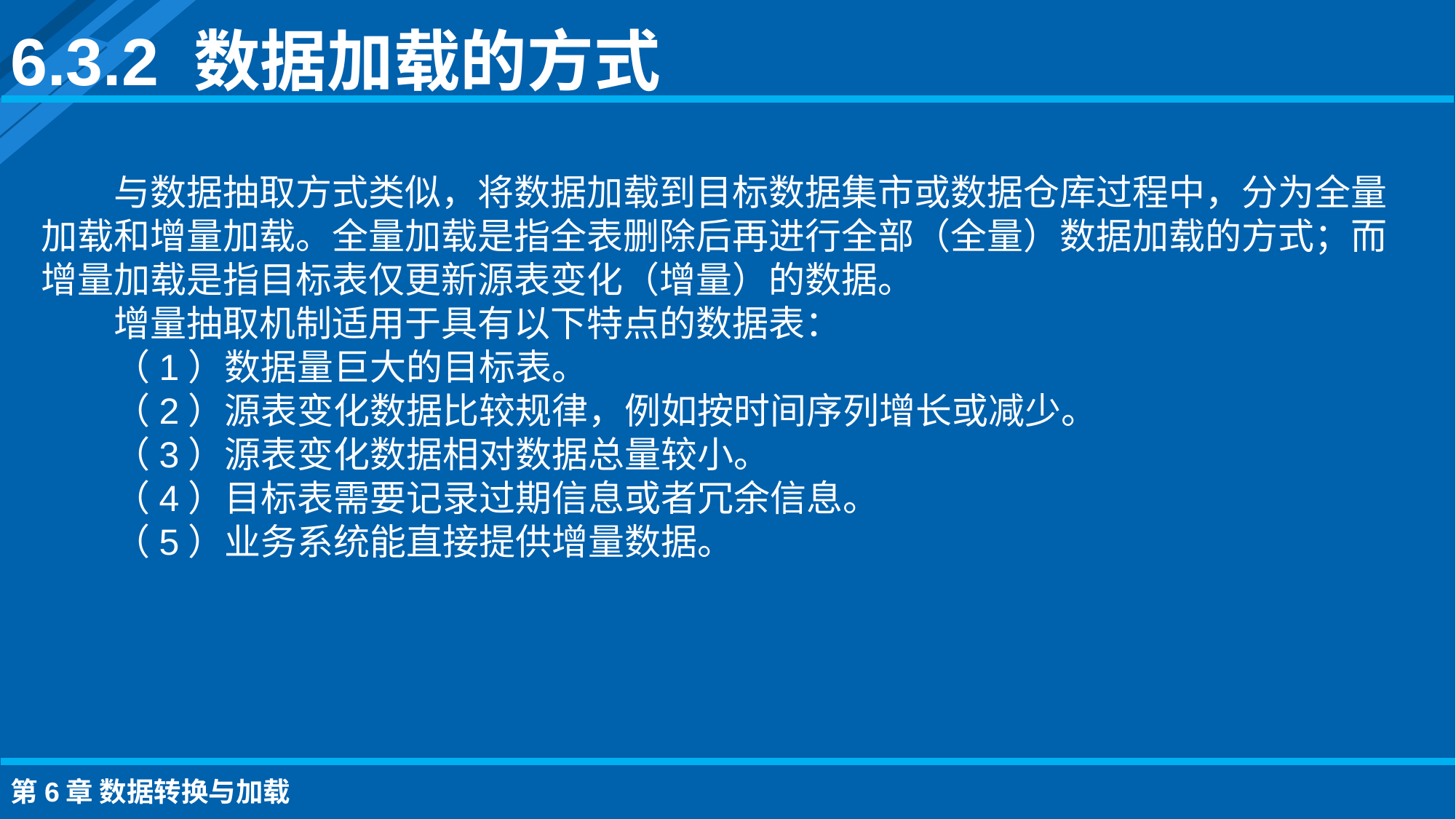

6.3.2 数据加载的方式

与数据抽取方式类似，将数据加载到目标数据集市或数据仓库过程中，分为全量加载和增量加载。全量加载是指全表删除后再进行全部（全量）数据加载的方式；而增量加载是指目标表仅更新源表变化（增量）的数据。
增量抽取机制适用于具有以下特点的数据表：
（1）数据量巨大的目标表。
（2）源表变化数据比较规律，例如按时间序列增长或减少。
（3）源表变化数据相对数据总量较小。
（4）目标表需要记录过期信息或者冗余信息。
（5）业务系统能直接提供增量数据。
第6章 数据转换与加载